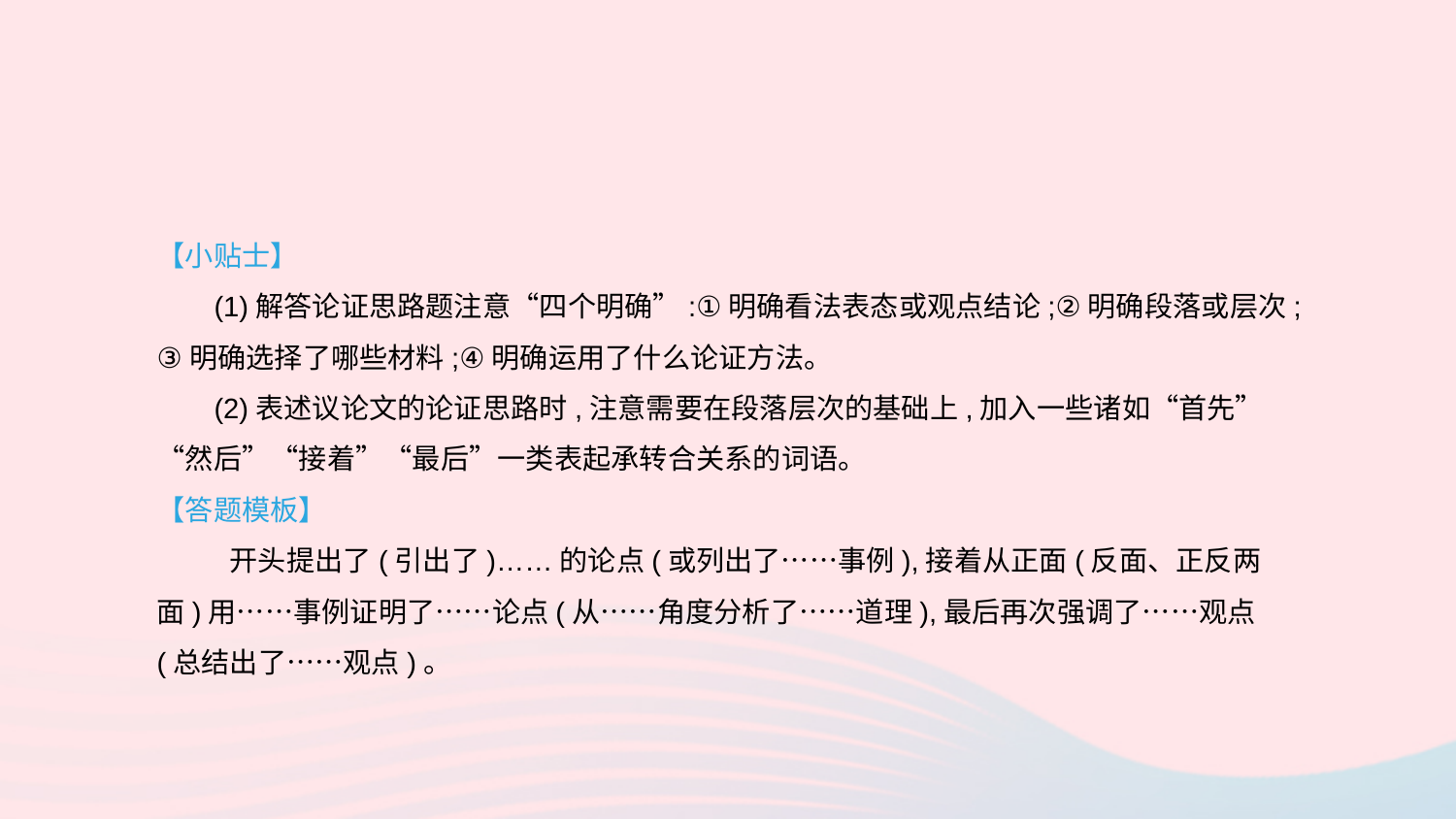

【小贴士】
        (1)解答论证思路题注意“四个明确”:①明确看法表态或观点结论;②明确段落或层次;③明确选择了哪些材料;④明确运用了什么论证方法。
        (2)表述议论文的论证思路时,注意需要在段落层次的基础上,加入一些诸如“首先”“然后”“接着”“最后”一类表起承转合关系的词语。
【答题模板】
开头提出了(引出了)……的论点(或列出了……事例),接着从正面(反面、正反两面)用……事例证明了……论点(从……角度分析了……道理),最后再次强调了……观点(总结出了……观点)。